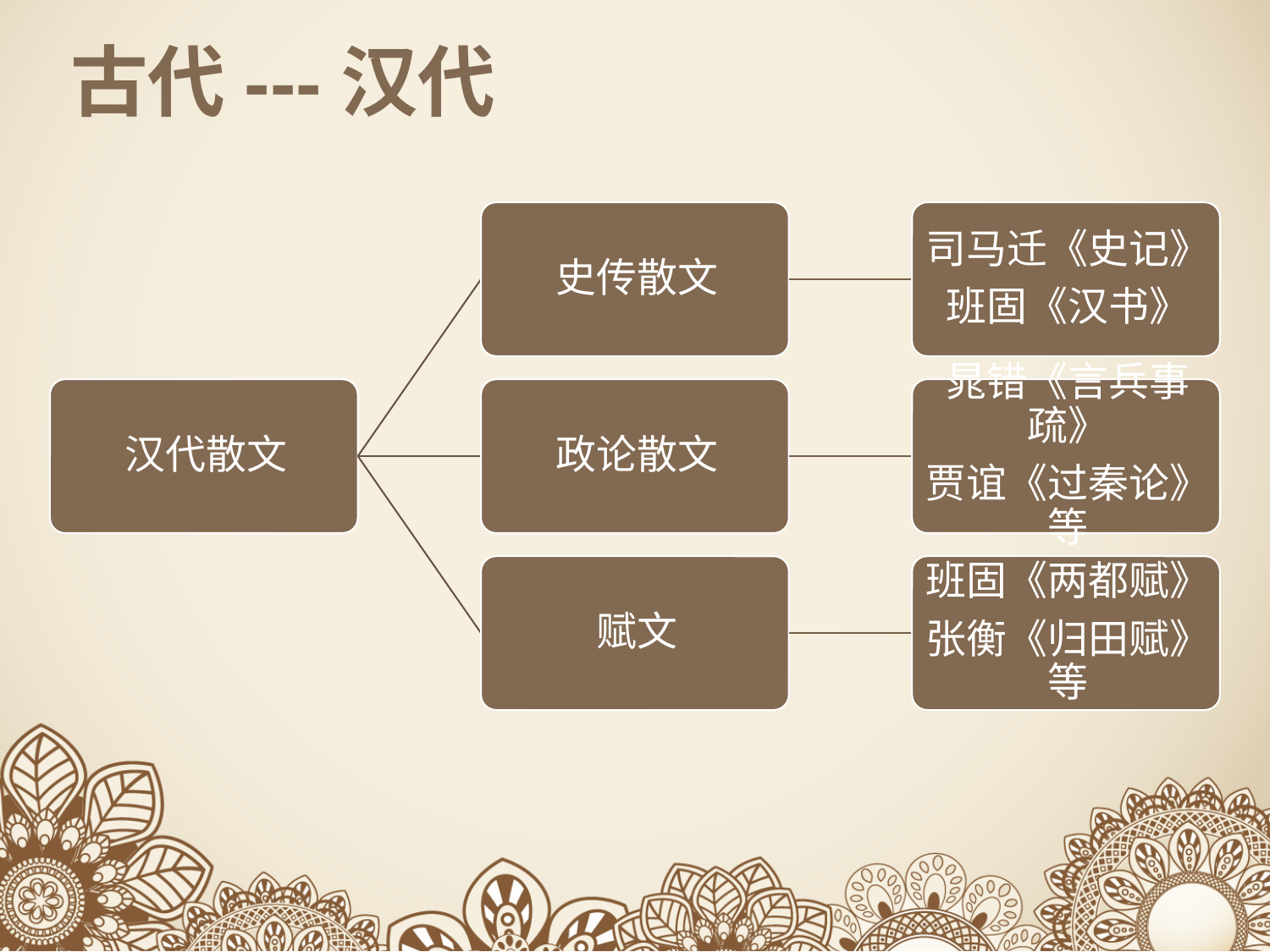

# 古代---汉代
汉代散文

史传散文

司马迁《史记》
班固《汉书》

政论散文

晁错《言兵事疏》
贾谊《过秦论》等

赋文

班固《两都赋》
张衡《归田赋》等